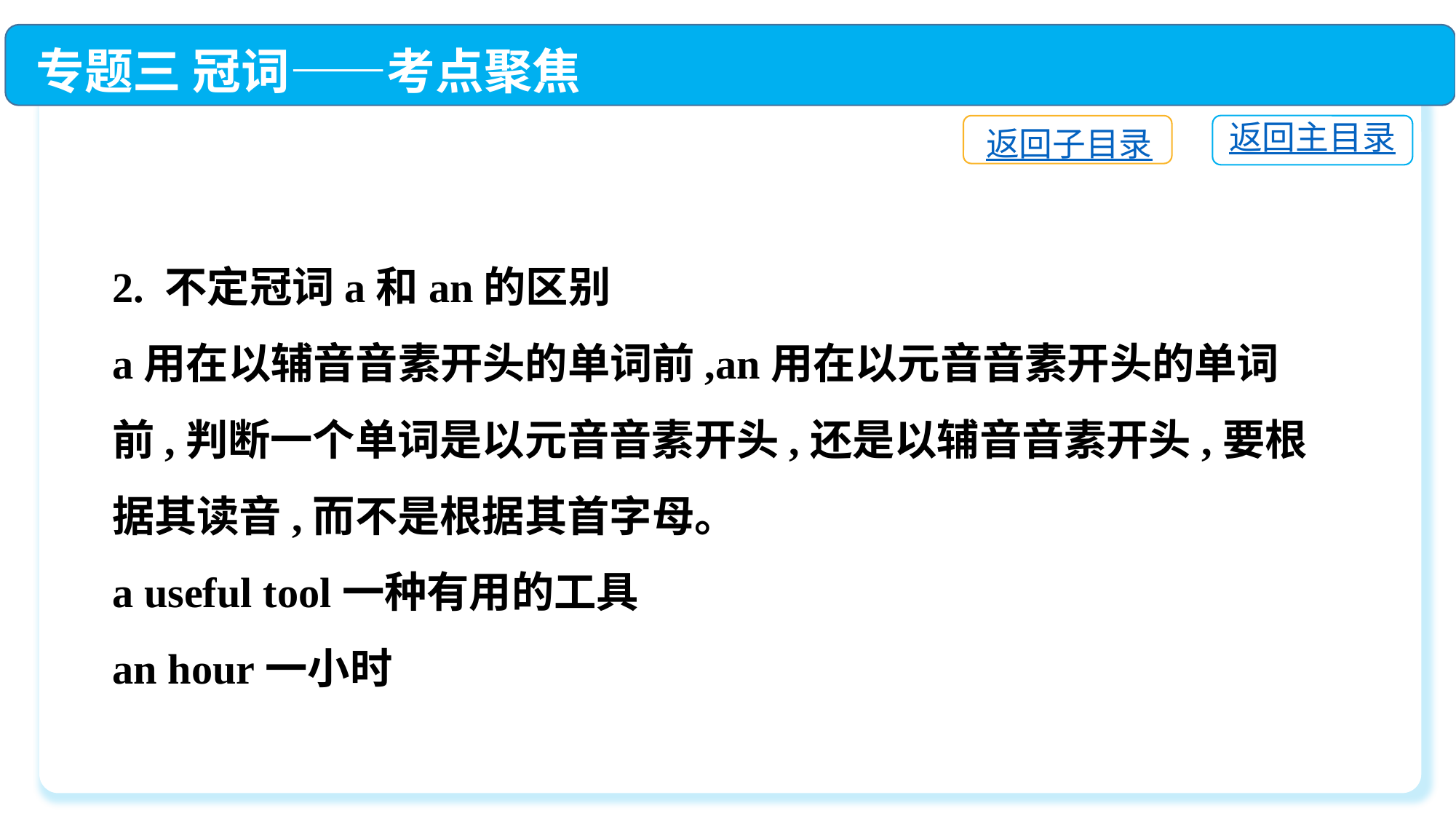

专题三 冠词——考点聚焦

返回主目录

返回子目录
2. 不定冠词a和an的区别
a用在以辅音音素开头的单词前,an用在以元音音素开头的单词前,判断一个单词是以元音音素开头,还是以辅音音素开头,要根据其读音,而不是根据其首字母。
a useful tool一种有用的工具
an hour一小时